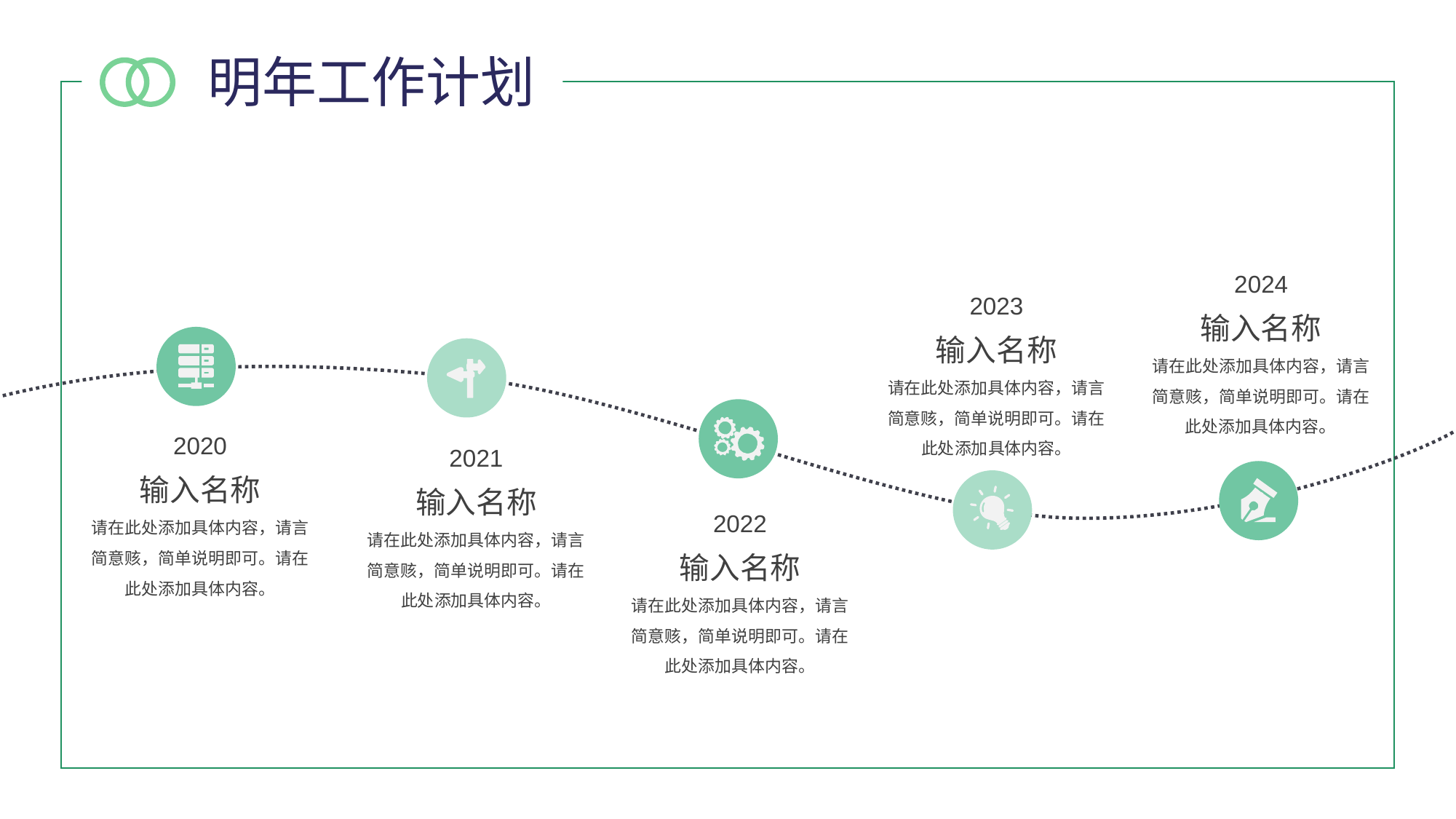

明年工作计划
2024
输入名称
请在此处添加具体内容，请言简意赅，简单说明即可。请在此处添加具体内容。
2023
输入名称
请在此处添加具体内容，请言简意赅，简单说明即可。请在此处添加具体内容。

2020
输入名称
请在此处添加具体内容，请言简意赅，简单说明即可。请在此处添加具体内容。
2021
输入名称
请在此处添加具体内容，请言简意赅，简单说明即可。请在此处添加具体内容。

2022
输入名称
请在此处添加具体内容，请言简意赅，简单说明即可。请在此处添加具体内容。